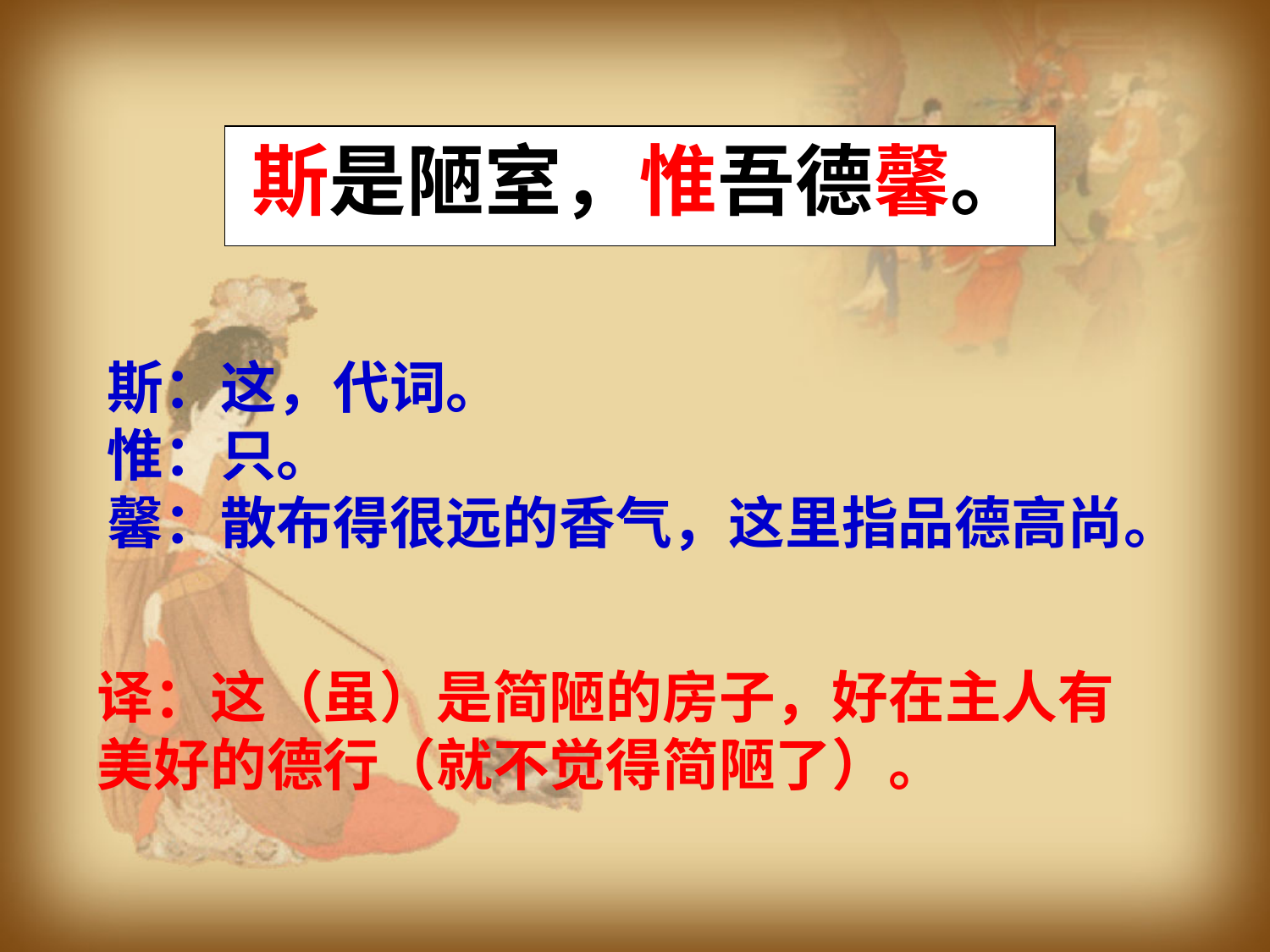

斯是陋室，惟吾德馨。
斯：这，代词。
惟：只。
馨：散布得很远的香气，这里指品德高尚。
译：这（虽）是简陋的房子，好在主人有美好的德行（就不觉得简陋了）。